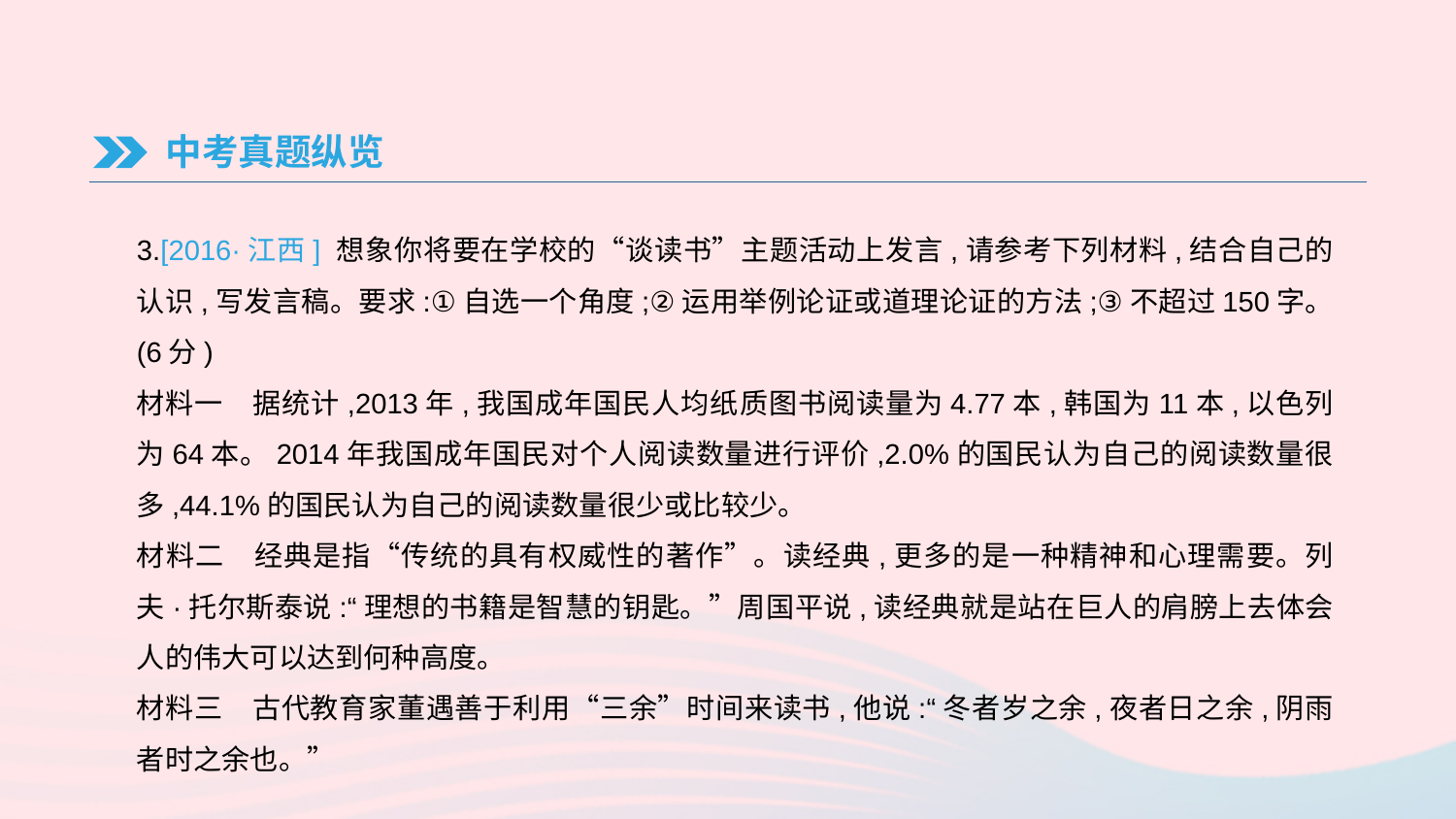

中考真题纵览

3.[2016·江西] 想象你将要在学校的“谈读书”主题活动上发言,请参考下列材料,结合自己的认识,写发言稿。要求:①自选一个角度;②运用举例论证或道理论证的方法;③不超过150字。 (6分)
材料一　据统计,2013年,我国成年国民人均纸质图书阅读量为4.77本,韩国为11本,以色列为64本。2014年我国成年国民对个人阅读数量进行评价,2.0%的国民认为自己的阅读数量很多,44.1%的国民认为自己的阅读数量很少或比较少。
材料二　经典是指“传统的具有权威性的著作”。读经典,更多的是一种精神和心理需要。列夫·托尔斯泰说:“理想的书籍是智慧的钥匙。”周国平说,读经典就是站在巨人的肩膀上去体会人的伟大可以达到何种高度。
材料三　古代教育家董遇善于利用“三余”时间来读书,他说:“冬者岁之余,夜者日之余,阴雨者时之余也。”